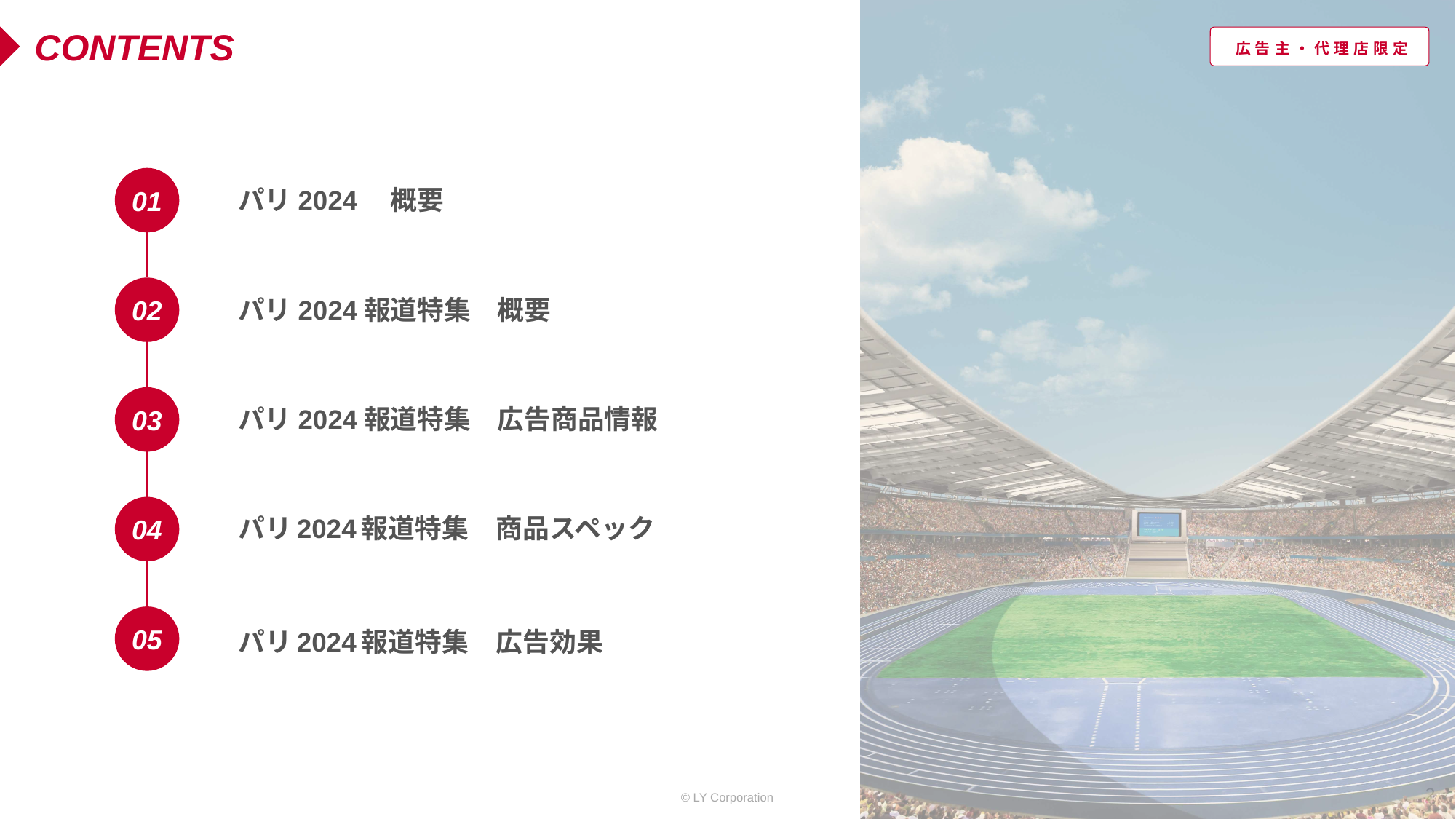

パリ2024　概要
パリ2024報道特集　概要
パリ2024報道特集　広告商品情報
パリ2024報道特集　商品スペック
パリ2024報道特集　広告効果